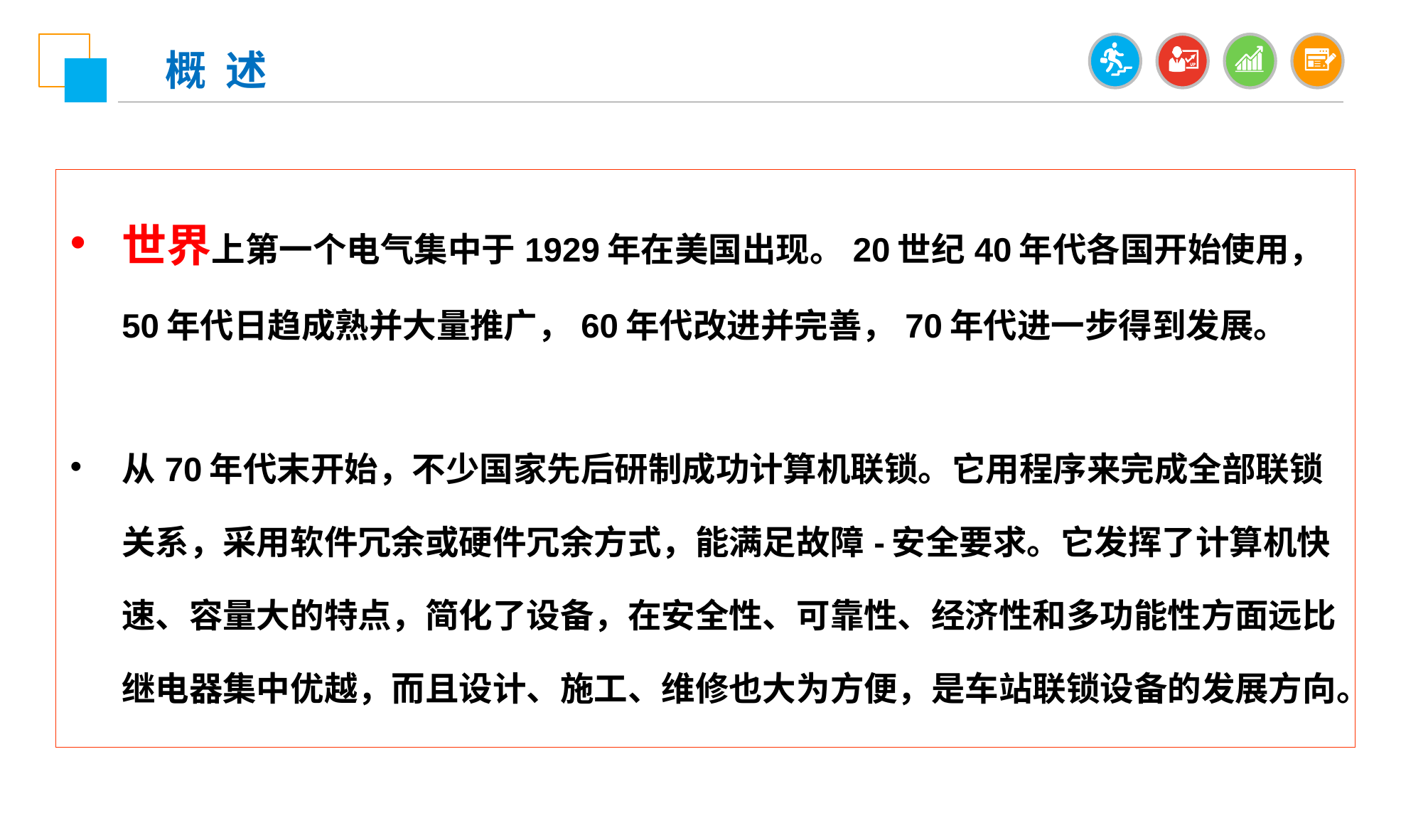

概  述
世界上第一个电气集中于1929年在美国出现。20世纪40年代各国开始使用，50年代日趋成熟并大量推广，60年代改进并完善，70年代进一步得到发展。

从70年代末开始，不少国家先后研制成功计算机联锁。它用程序来完成全部联锁关系，采用软件冗余或硬件冗余方式，能满足故障-安全要求。它发挥了计算机快速、容量大的特点，简化了设备，在安全性、可靠性、经济性和多功能性方面远比继电器集中优越，而且设计、施工、维修也大为方便，是车站联锁设备的发展方向。